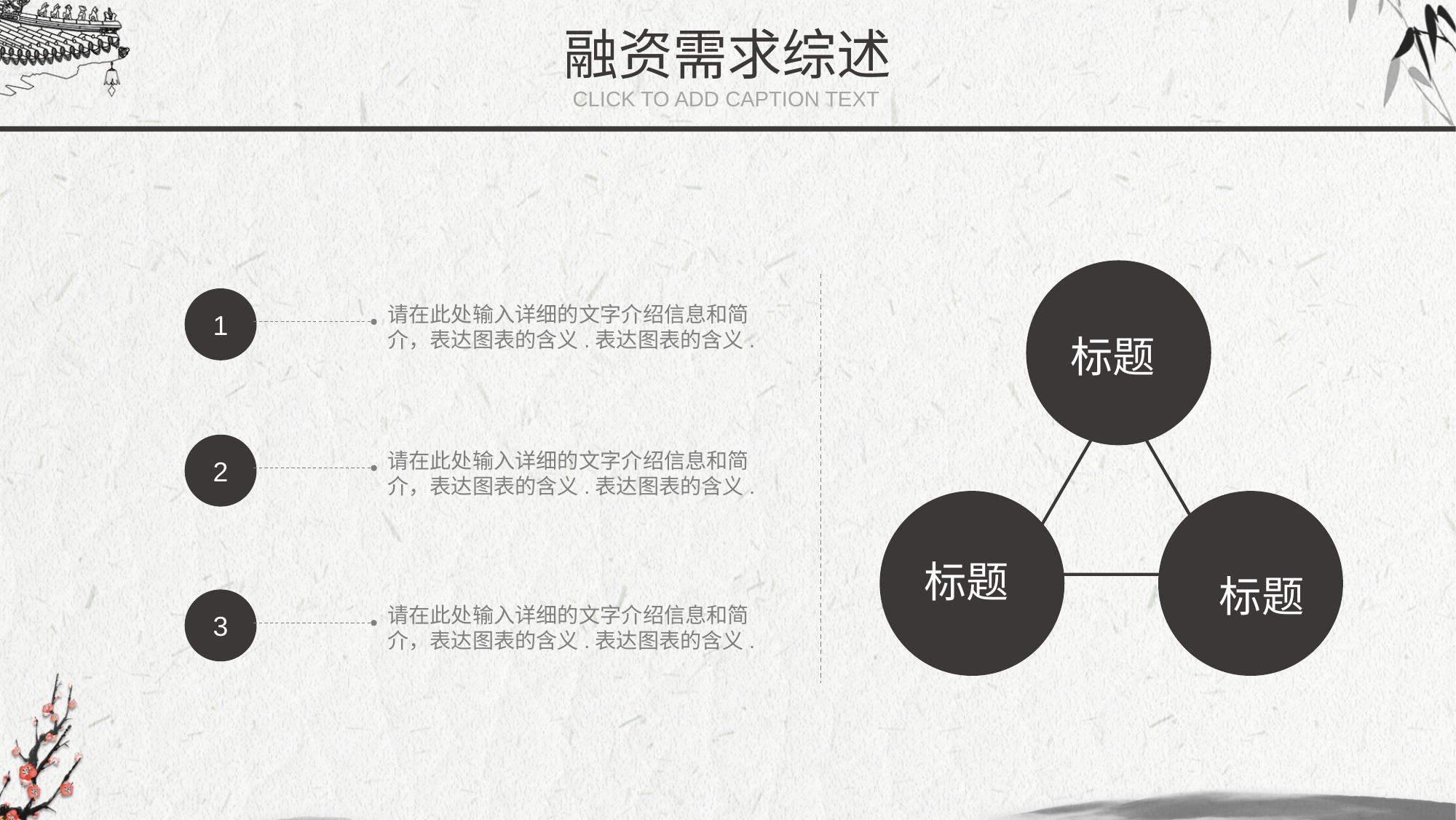

融资需求综述
CLICK TO ADD CAPTION TEXT

标题
标题
标题
1
请在此处输入详细的文字介绍信息和简介，表达图表的含义.表达图表的含义.

2
请在此处输入详细的文字介绍信息和简介，表达图表的含义.表达图表的含义.

3
请在此处输入详细的文字介绍信息和简介，表达图表的含义.表达图表的含义.